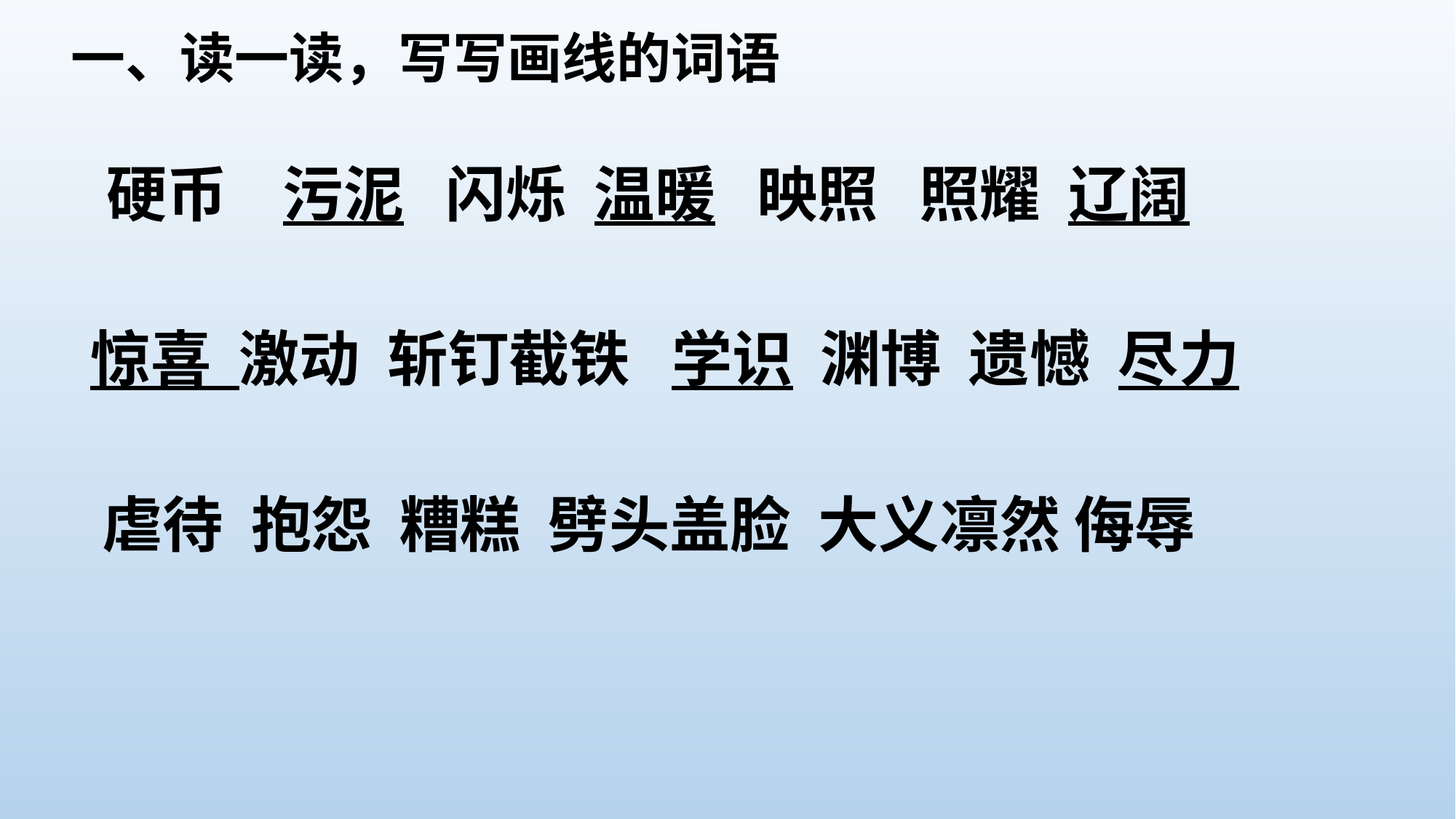

# 一、读一读，写写画线的词语
硬币    污泥   闪烁  温暖   映照   照耀  辽阔

惊喜  激动  斩钉截铁   学识  渊博  遗憾  尽力
虐待  抱怨  糟糕  劈头盖脸  大义凛然 侮辱